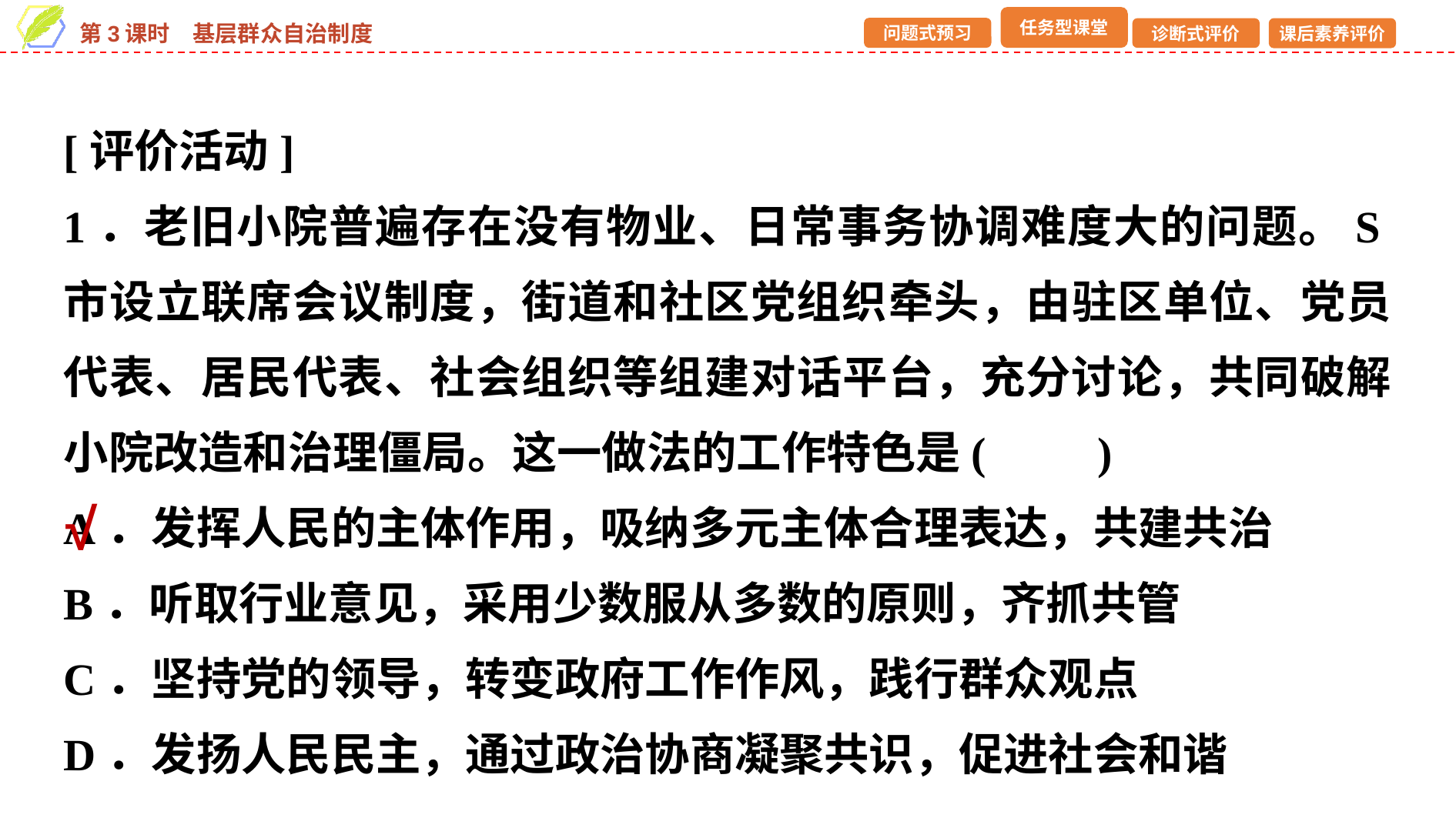

[评价活动]
1．老旧小院普遍存在没有物业、日常事务协调难度大的问题。S市设立联席会议制度，街道和社区党组织牵头，由驻区单位、党员代表、居民代表、社会组织等组建对话平台，充分讨论，共同破解小院改造和治理僵局。这一做法的工作特色是(　　)
A．发挥人民的主体作用，吸纳多元主体合理表达，共建共治
B．听取行业意见，采用少数服从多数的原则，齐抓共管
C．坚持党的领导，转变政府工作作风，践行群众观点
D．发扬人民民主，通过政治协商凝聚共识，促进社会和谐
√